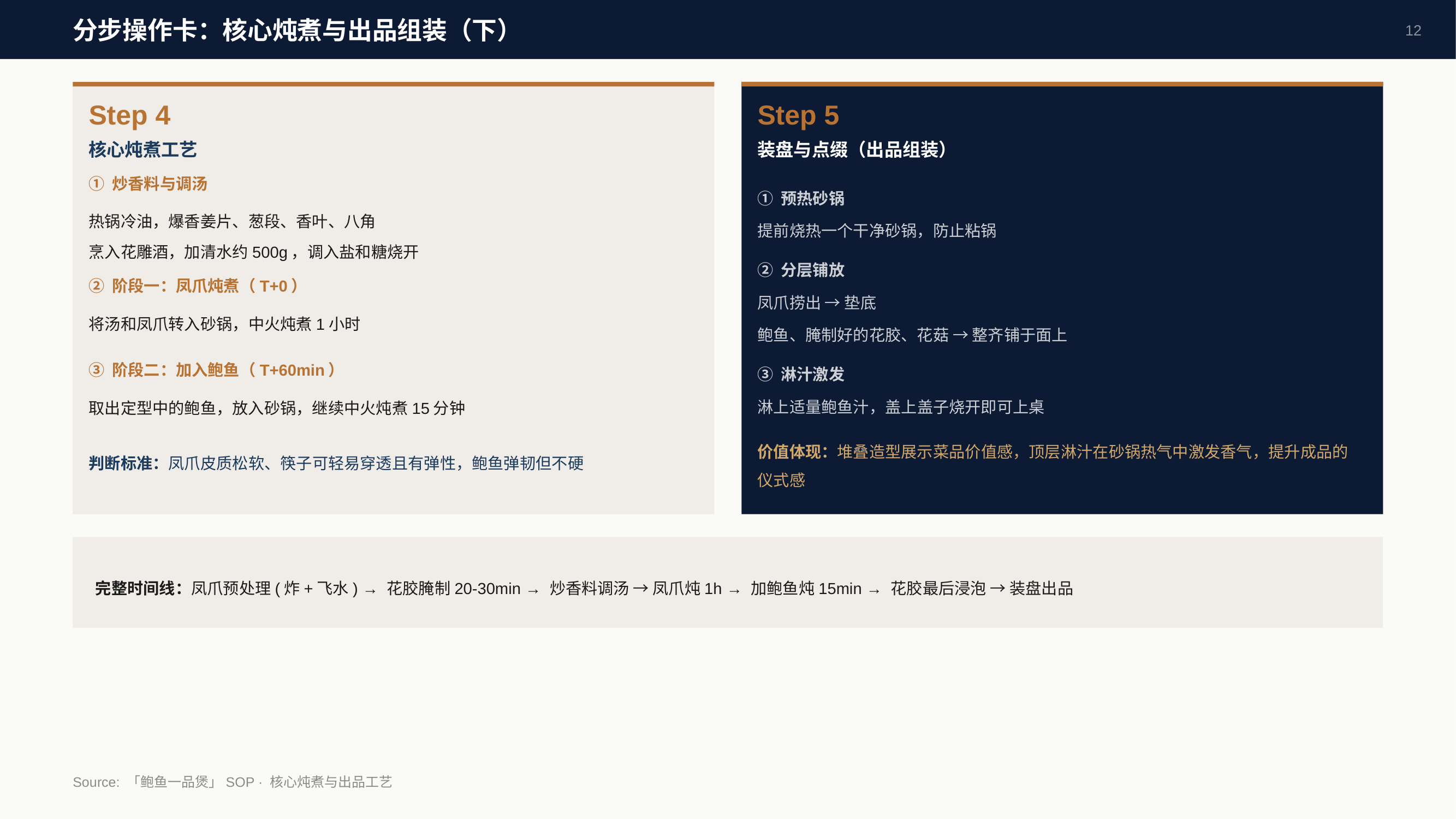

分步操作卡：核心炖煮与出品组装（下）
12

Step 4
Step 5
核心炖煮工艺
装盘与点缀（出品组装）
① 炒香料与调汤
① 预热砂锅
提前烧热一个干净砂锅，防止粘锅
② 分层铺放
凤爪捞出 → 垫底
鲍鱼、腌制好的花胶、花菇 → 整齐铺于面上
③ 淋汁激发
淋上适量鲍鱼汁，盖上盖子烧开即可上桌
热锅冷油，爆香姜片、葱段、香叶、八角
烹入花雕酒，加清水约500g，调入盐和糖烧开
② 阶段一：凤爪炖煮（T+0）
将汤和凤爪转入砂锅，中火炖煮1小时
③ 阶段二：加入鲍鱼（T+60min）
取出定型中的鲍鱼，放入砂锅，继续中火炖煮15分钟
价值体现：堆叠造型展示菜品价值感，顶层淋汁在砂锅热气中激发香气，提升成品的仪式感
判断标准：凤爪皮质松软、筷子可轻易穿透且有弹性，鲍鱼弹韧但不硬

完整时间线：凤爪预处理(炸+飞水) → 花胶腌制20-30min → 炒香料调汤 → 凤爪炖1h → 加鲍鱼炖15min → 花胶最后浸泡 → 装盘出品
Source: 「鲍鱼一品煲」SOP · 核心炖煮与出品工艺